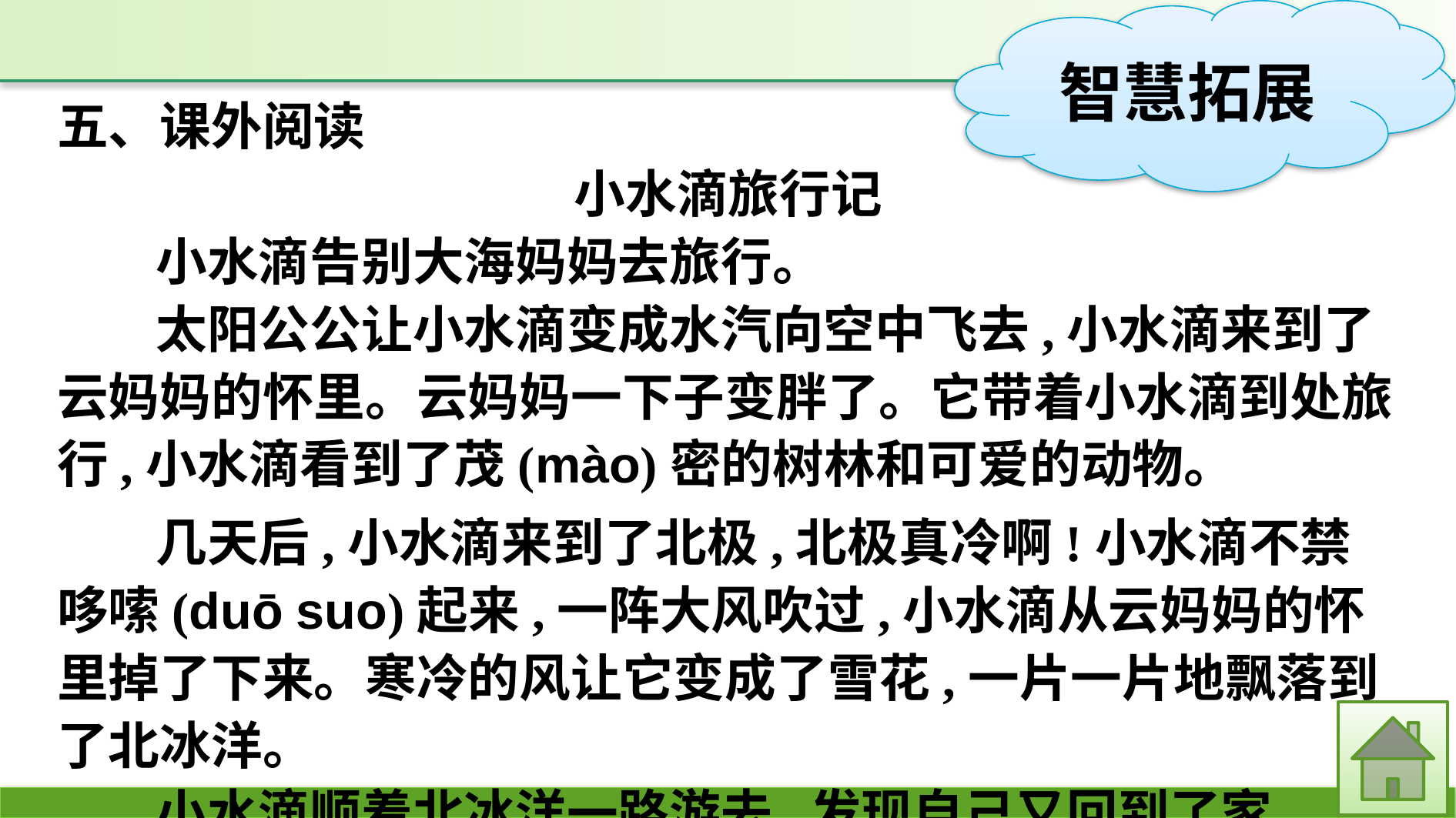

五、课外阅读
小水滴旅行记
   小水滴告别大海妈妈去旅行。
   太阳公公让小水滴变成水汽向空中飞去,小水滴来到了云妈妈的怀里。云妈妈一下子变胖了。它带着小水滴到处旅行,小水滴看到了茂(mào)密的树林和可爱的动物。
   几天后,小水滴来到了北极,北极真冷啊!小水滴不禁哆嗦(duō suo)起来,一阵大风吹过,小水滴从云妈妈的怀里掉了下来。寒冷的风让它变成了雪花,一片一片地飘落到了北冰洋。
   小水滴顺着北冰洋一路游去,发现自己又回到了家。